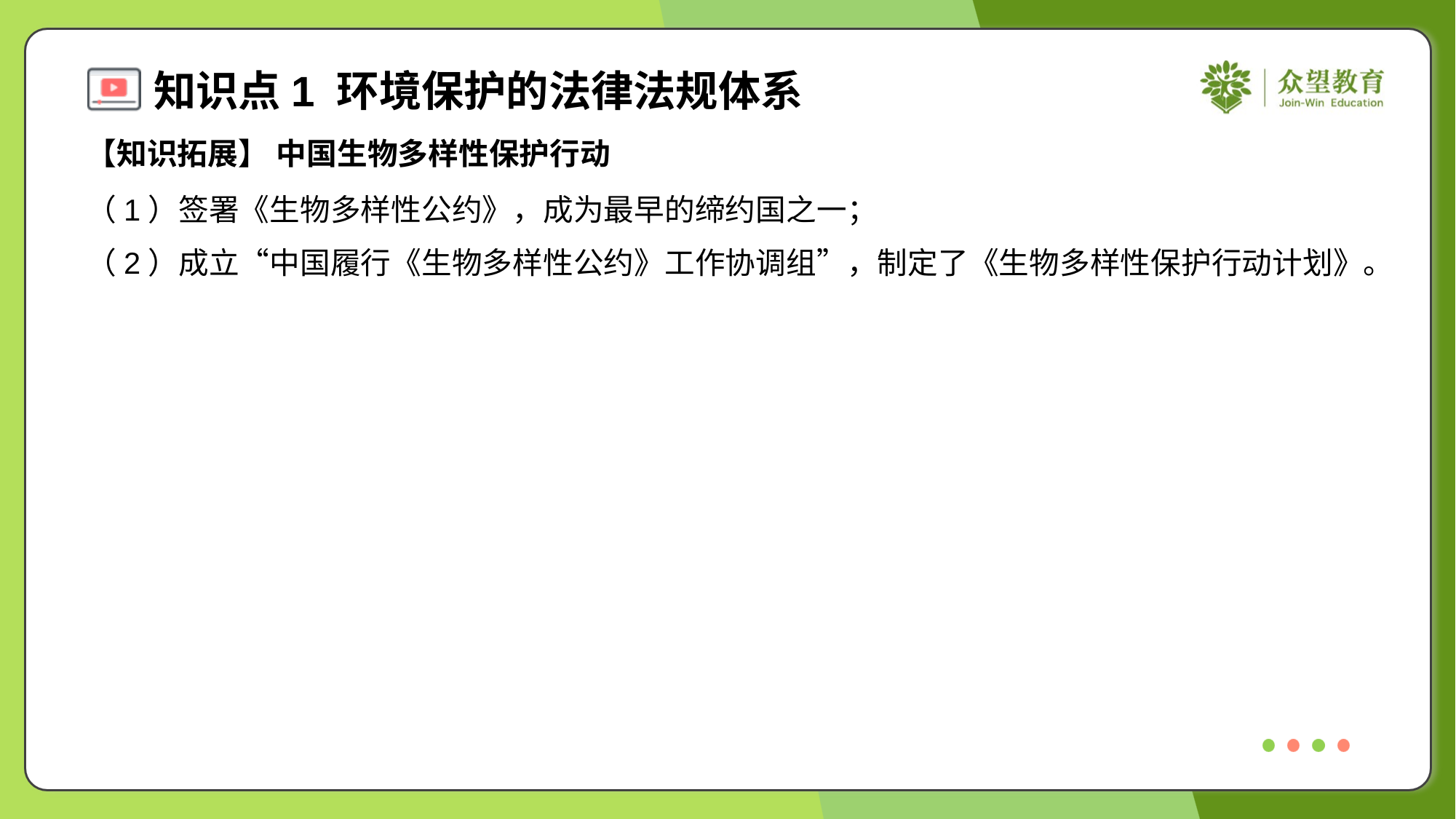

【知识拓展】 中国生物多样性保护行动
（1）签署《生物多样性公约》，成为最早的缔约国之一；
（2）成立“中国履行《生物多样性公约》工作协调组”，制定了《生物多样性保护行动计划》。